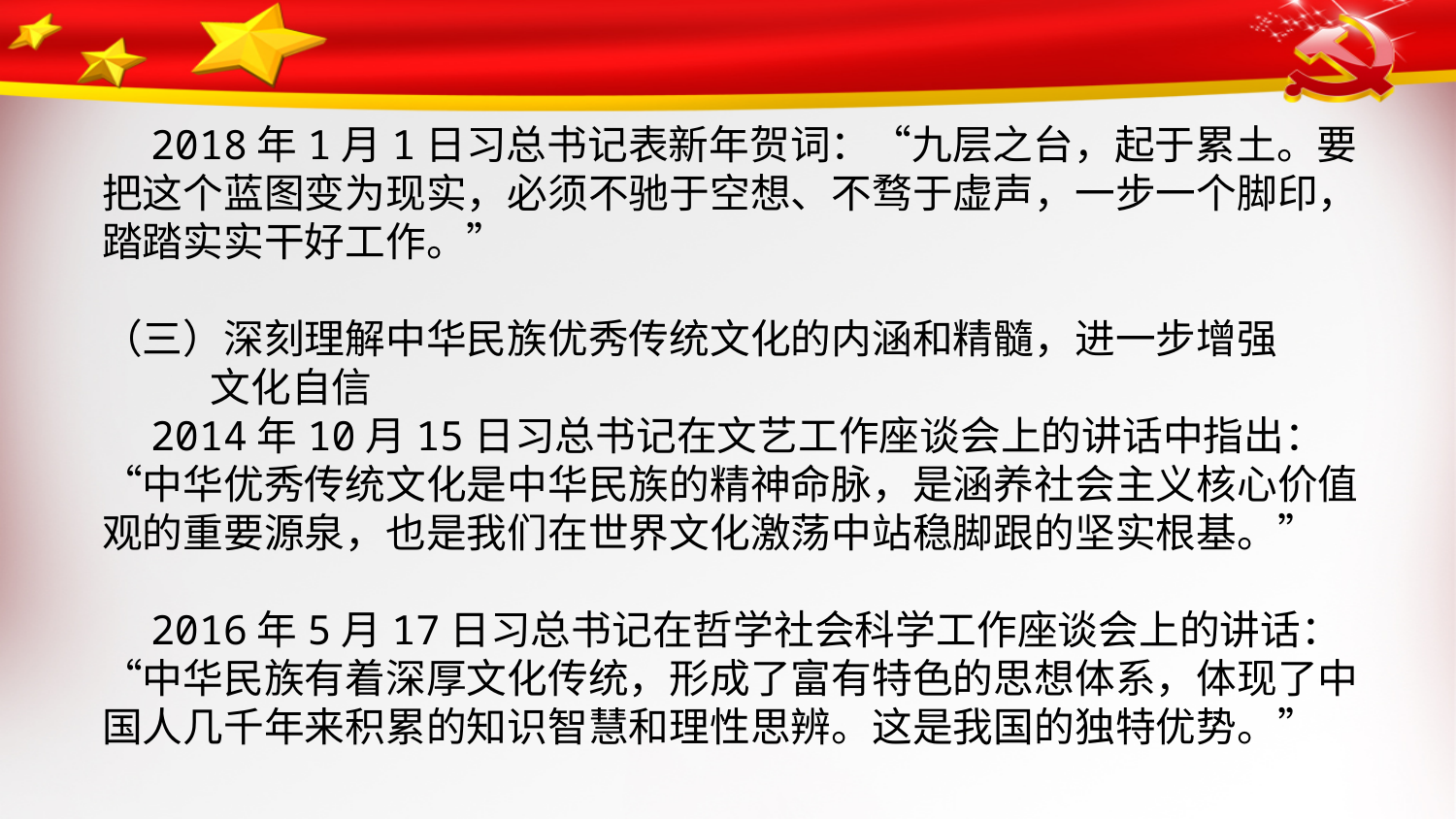

2018年1月1日习总书记表新年贺词：“九层之台，起于累土。要把这个蓝图变为现实，必须不驰于空想、不骛于虚声，一步一个脚印，踏踏实实干好工作。”

（三）深刻理解中华民族优秀传统文化的内涵和精髓，进一步增强
           文化自信
  2014年10月15日习总书记在文艺工作座谈会上的讲话中指出：“中华优秀传统文化是中华民族的精神命脉，是涵养社会主义核心价值观的重要源泉，也是我们在世界文化激荡中站稳脚跟的坚实根基。”

  2016年5月17日习总书记在哲学社会科学工作座谈会上的讲话：“中华民族有着深厚文化传统，形成了富有特色的思想体系，体现了中国人几千年来积累的知识智慧和理性思辨。这是我国的独特优势。”